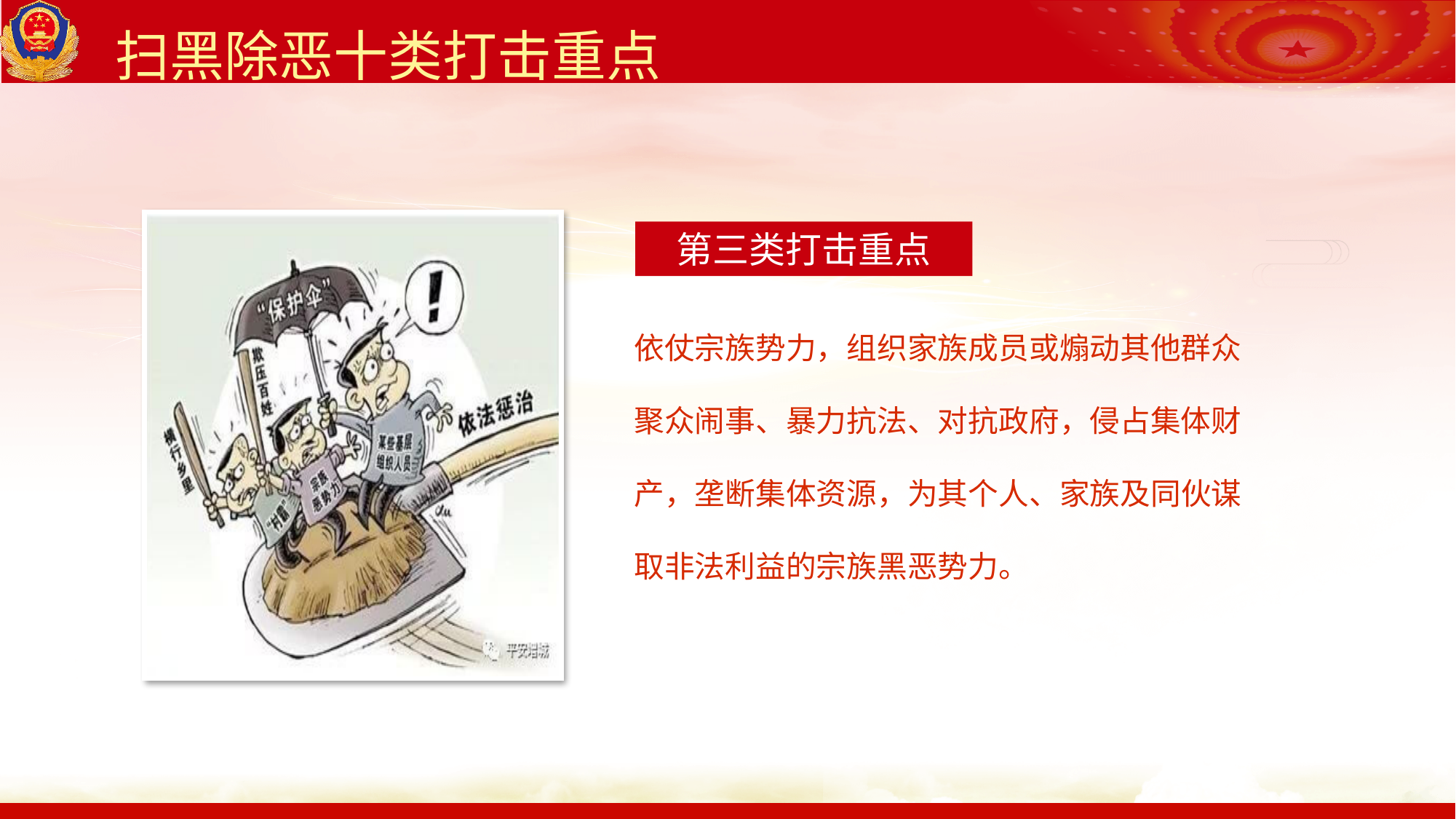

扫黑除恶十类打击重点

第三类打击重点
依仗宗族势力，组织家族成员或煽动其他群众聚众闹事、暴力抗法、对抗政府，侵占集体财产，垄断集体资源，为其个人、家族及同伙谋取非法利益的宗族黑恶势力。